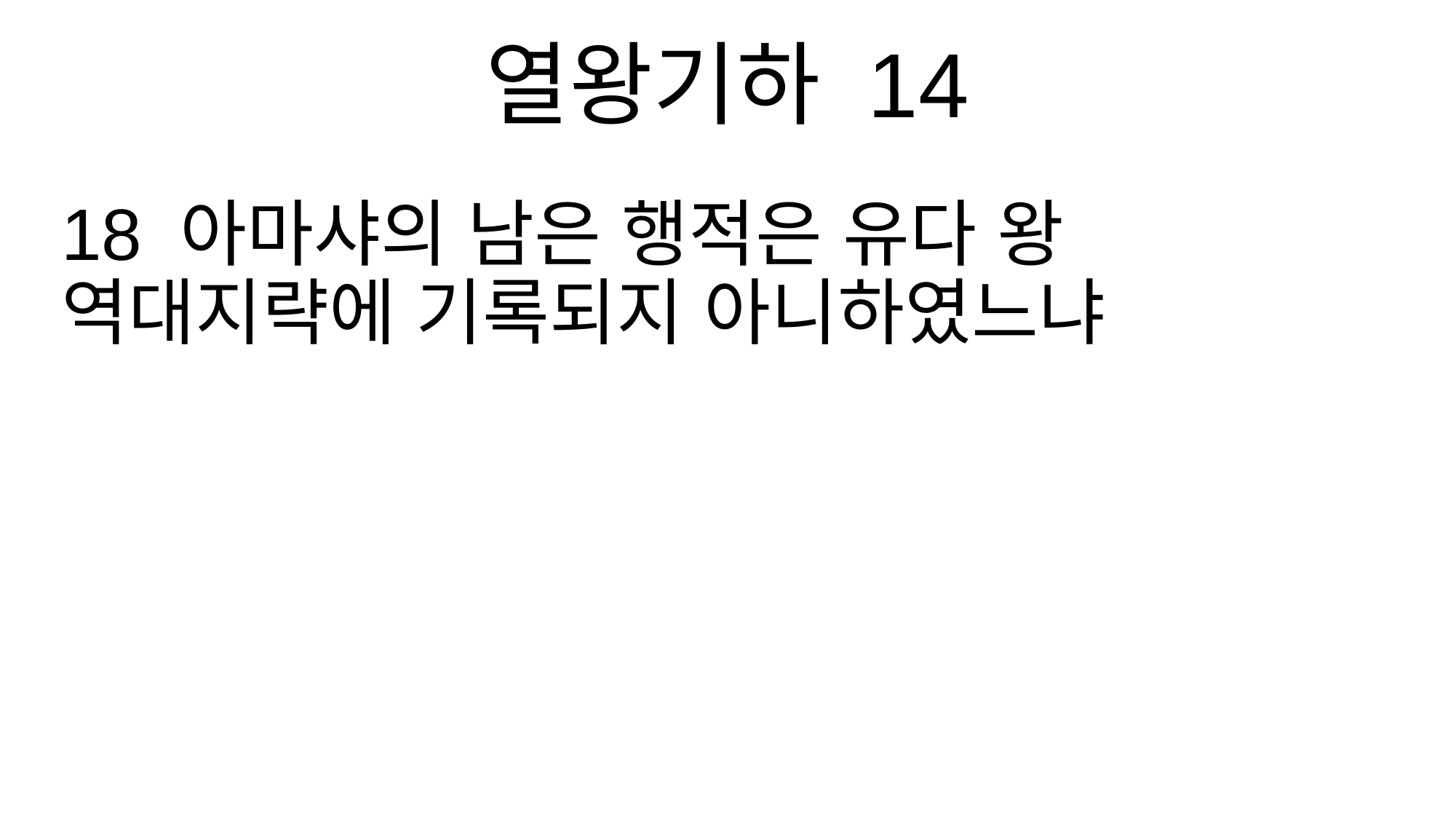

열왕기하 14
18 아마샤의 남은 행적은 유다 왕 역대지략에 기록되지 아니하였느냐